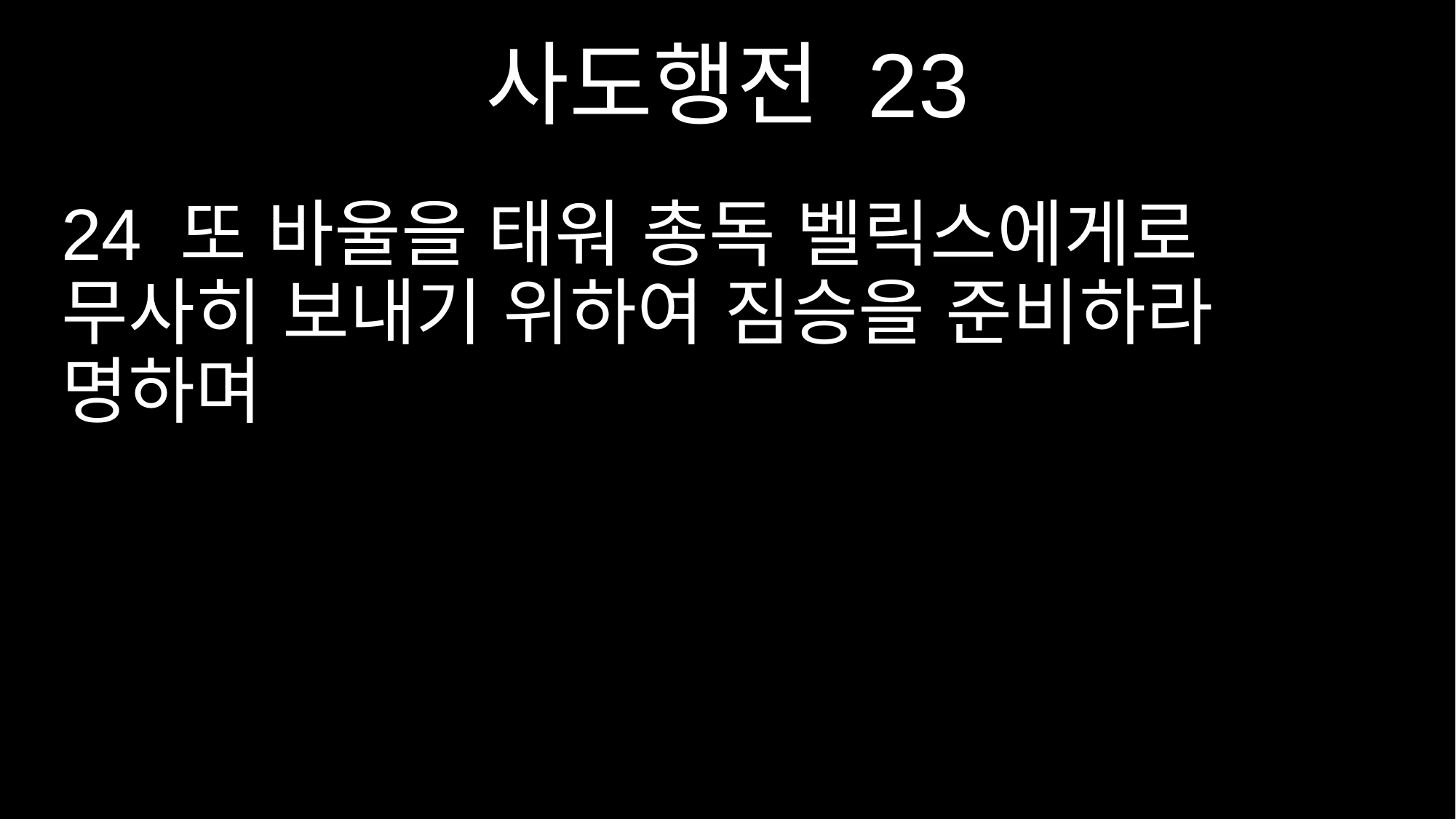

사도행전 23
24 또 바울을 태워 총독 벨릭스에게로 무사히 보내기 위하여 짐승을 준비하라 명하며